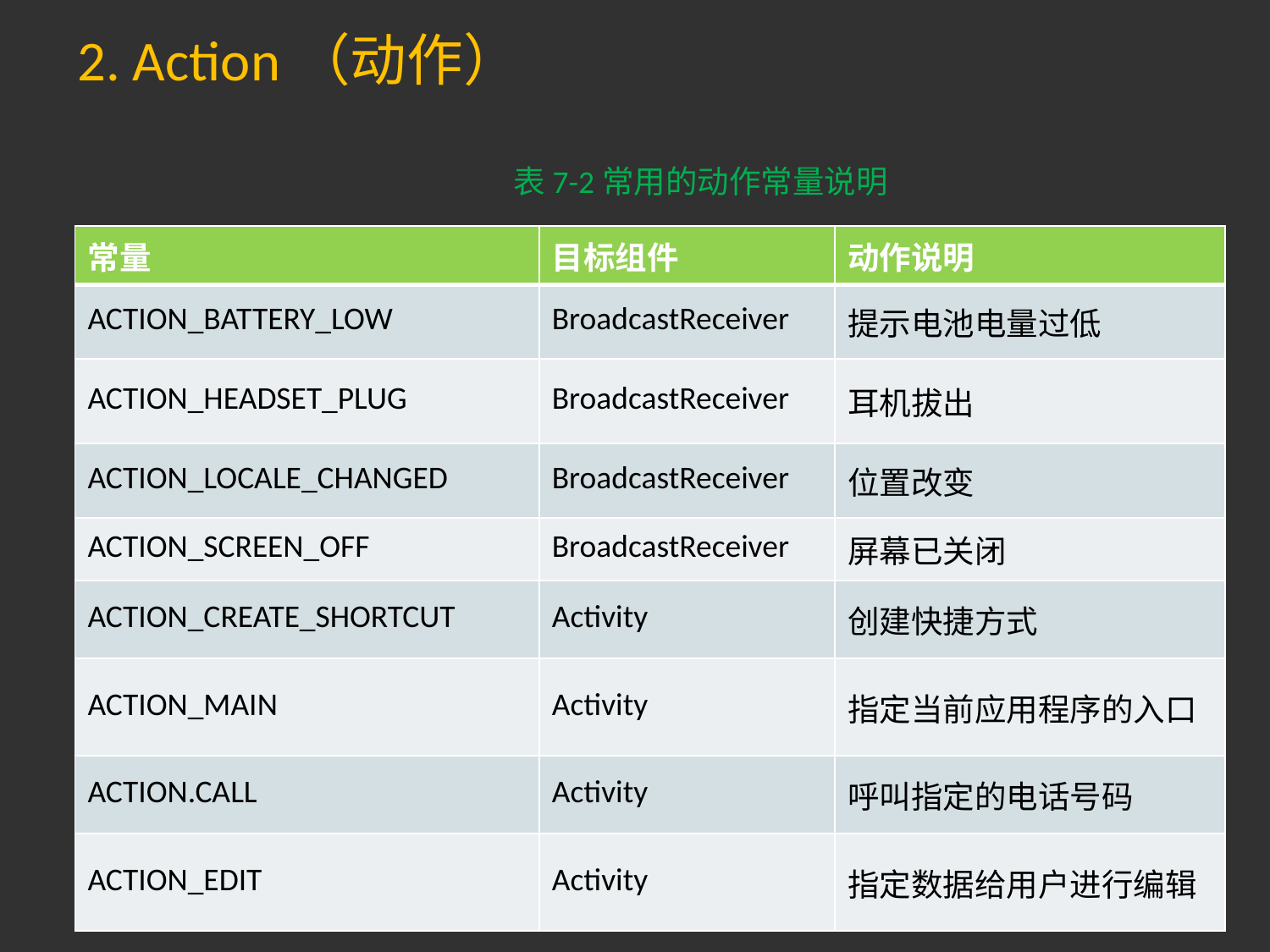

# 2. Action（动作）

表7-2常用的动作常量说明
| 常量 | 目标组件 | 动作说明 |
| --- | --- | --- |
| ACTION\_BATTERY\_LOW | BroadcastReceiver | 提示电池电量过低 |
| ACTION\_HEADSET\_PLUG | BroadcastReceiver | 耳机拔出 |
| ACTION\_LOCALE\_CHANGED | BroadcastReceiver | 位置改变 |
| ACTION\_SCREEN\_OFF | BroadcastReceiver | 屏幕已关闭 |
| ACTION\_CREATE\_SHORTCUT | Activity | 创建快捷方式 |
| ACTION\_MAIN | Activity | 指定当前应用程序的入口 |
| ACTION.CALL | Activity | 呼叫指定的电话号码 |
| ACTION\_EDIT | Activity | 指定数据给用户进行编辑 |